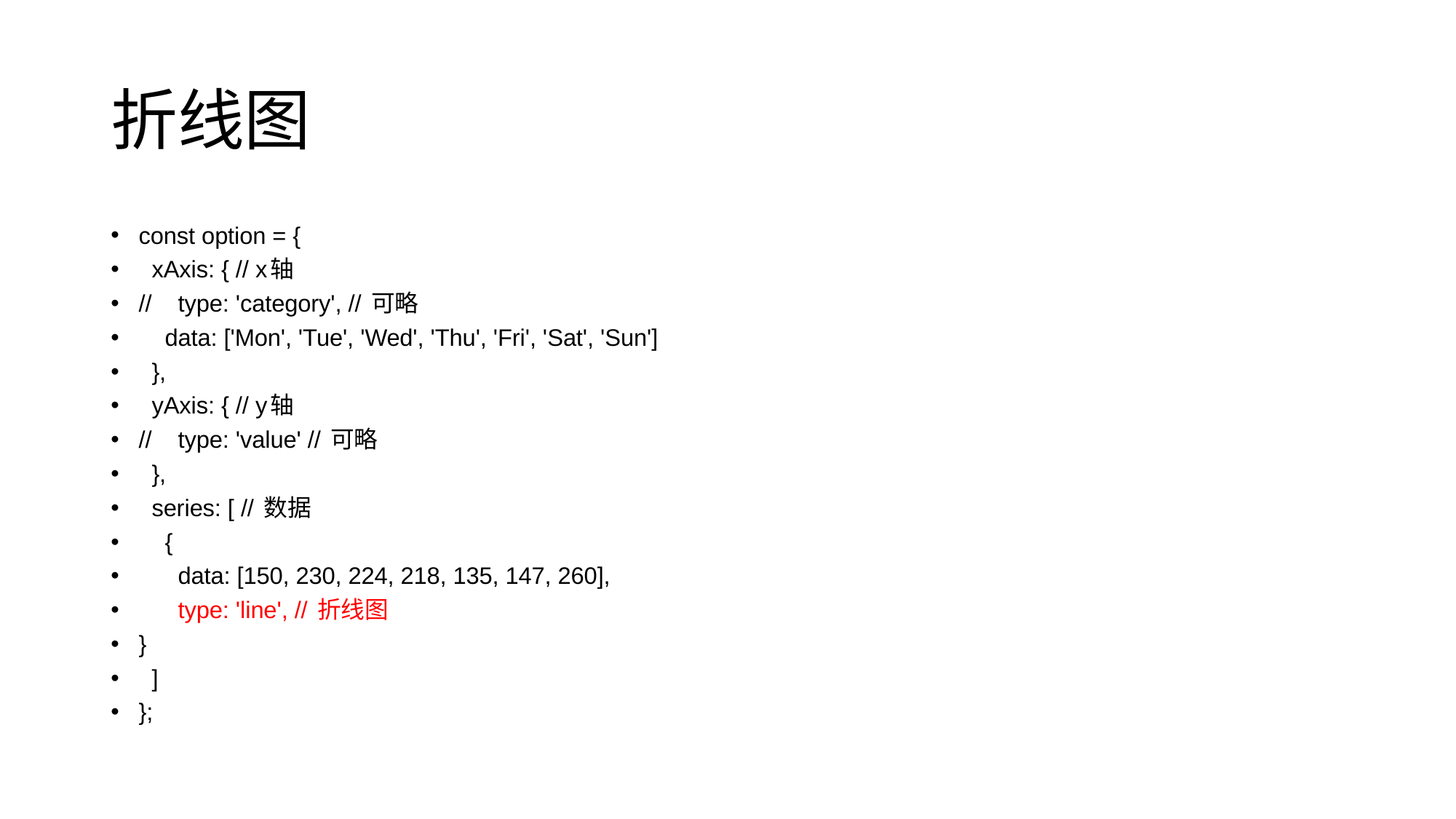

# 折线图
const option = {
  xAxis: { // x轴
//    type: 'category', // 可略
    data: ['Mon', 'Tue', 'Wed', 'Thu', 'Fri', 'Sat', 'Sun']
  },
  yAxis: { // y轴
//    type: 'value' // 可略
  },
  series: [ // 数据
    {
      data: [150, 230, 224, 218, 135, 147, 260],
      type: 'line', // 折线图
}
  ]
};